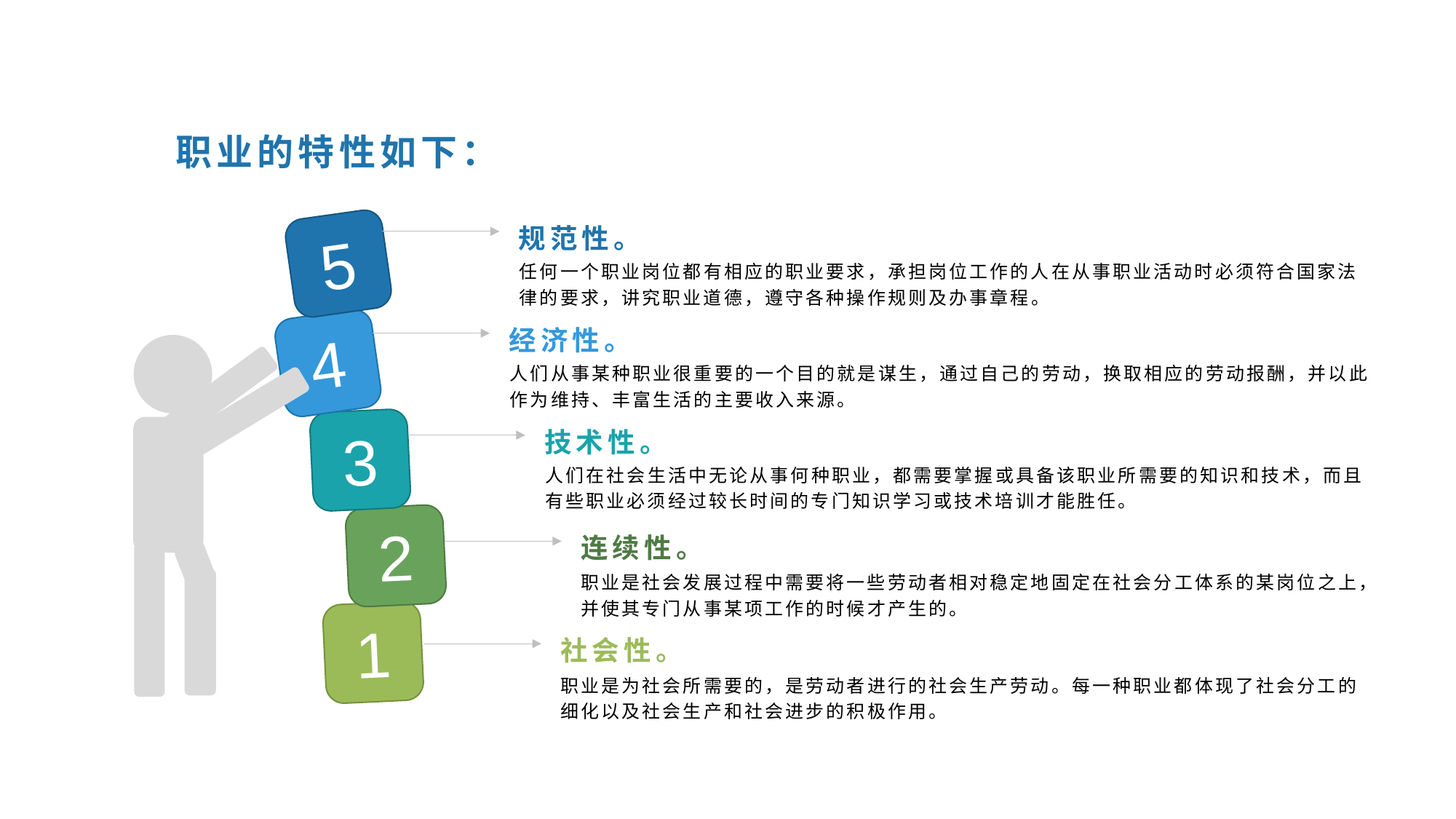

职业的特性如下：
规范性。
5
任何一个职业岗位都有相应的职业要求，承担岗位工作的人在从事职业活动时必须符合国家法律的要求，讲究职业道德，遵守各种操作规则及办事章程。
经济性。
4

人们从事某种职业很重要的一个目的就是谋生，通过自己的劳动，换取相应的劳动报酬，并以此作为维持、丰富生活的主要收入来源。
3
技术性。

人们在社会生活中无论从事何种职业，都需要掌握或具备该职业所需要的知识和技术，而且有些职业必须经过较长时间的专门知识学习或技术培训才能胜任。
2
连续性。

职业是社会发展过程中需要将一些劳动者相对稳定地固定在社会分工体系的某岗位之上，并使其专门从事某项工作的时候才产生的。

1
社会性。
职业是为社会所需要的，是劳动者进行的社会生产劳动。每一种职业都体现了社会分工的细化以及社会生产和社会进步的积极作用。